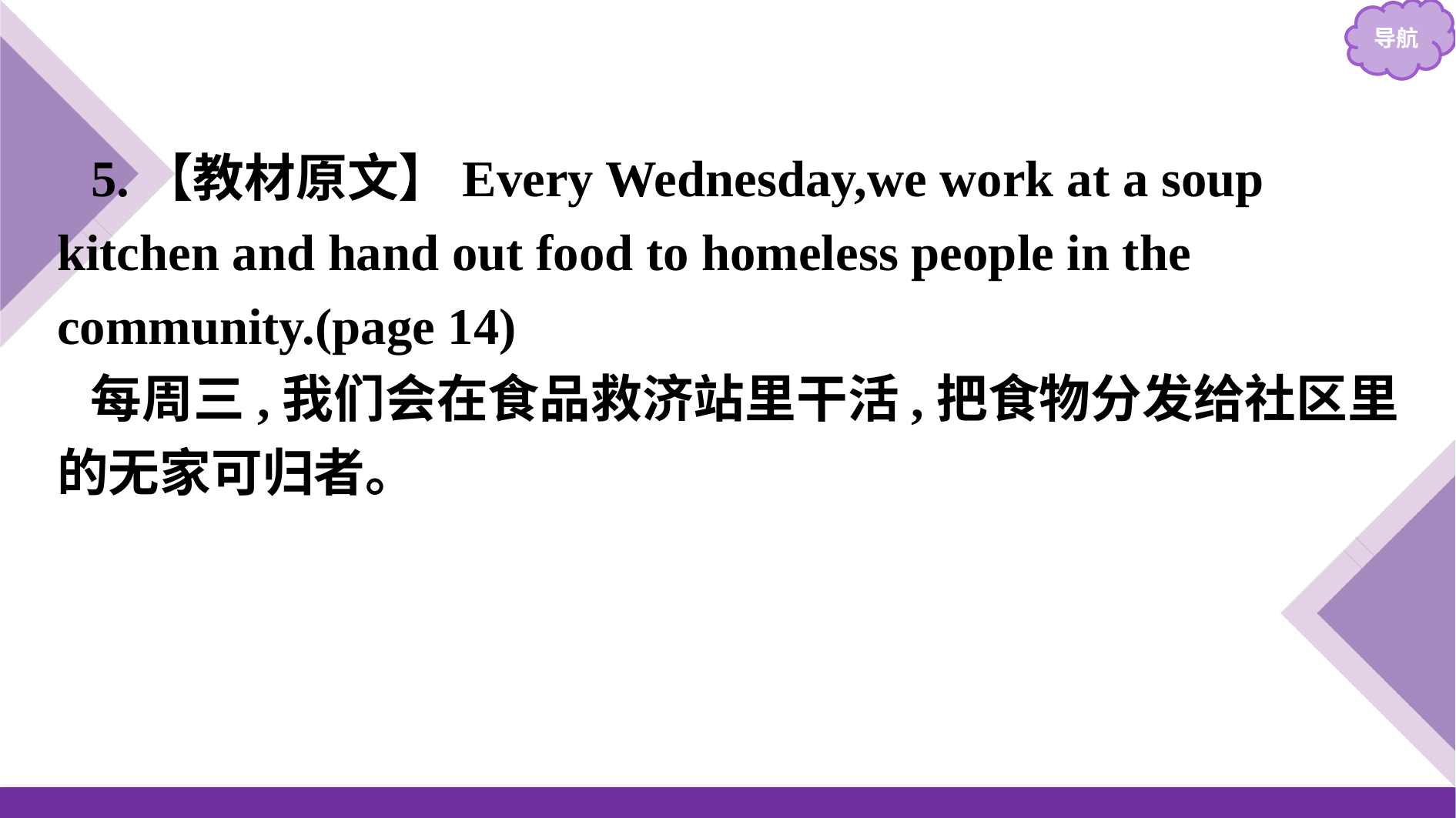

5.【教材原文】Every Wednesday,we work at a soup kitchen and hand out food to homeless people in the community.(page 14)
每周三,我们会在食品救济站里干活,把食物分发给社区里的无家可归者。